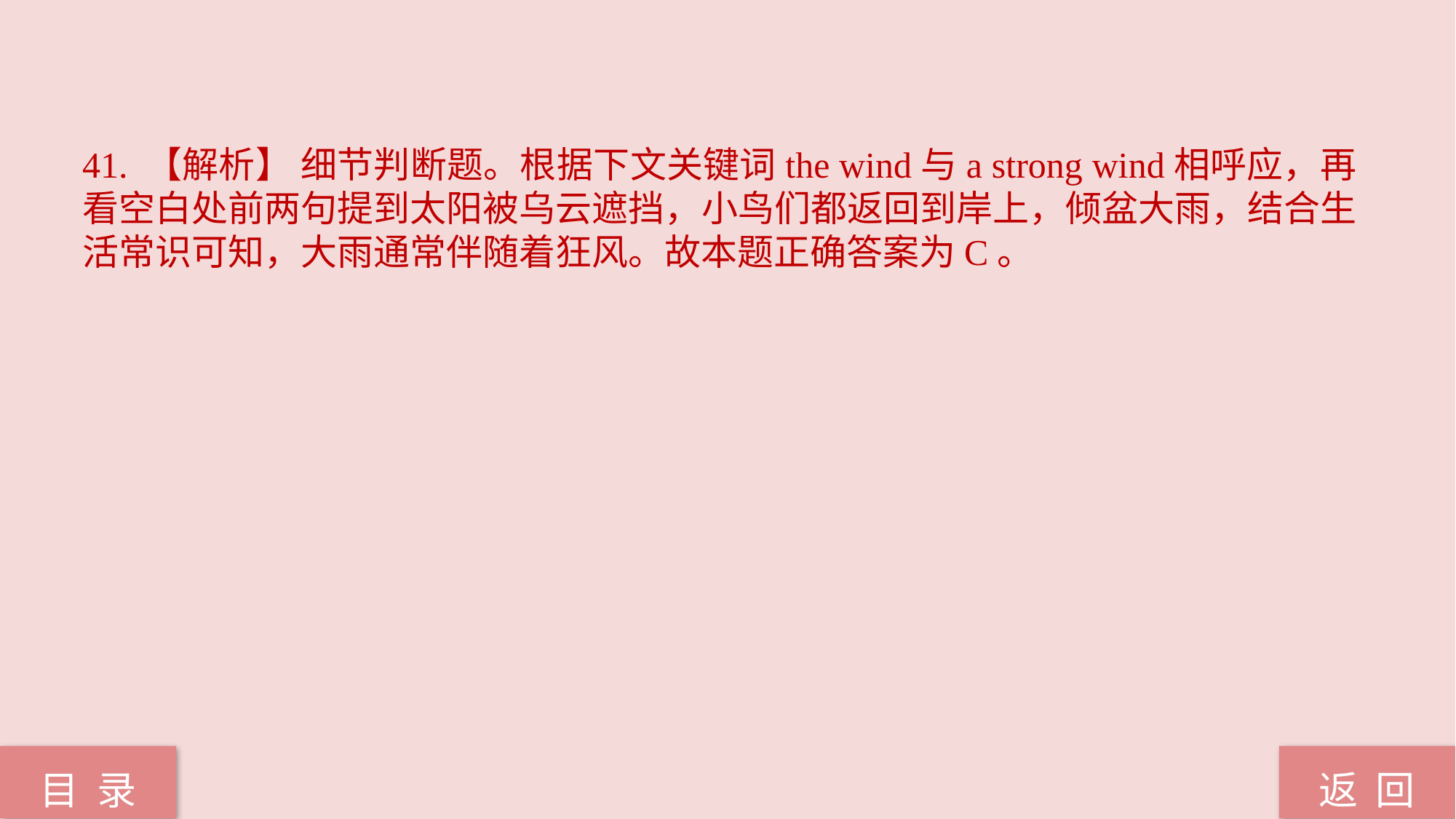

41. 【解析】 细节判断题。根据下文关键词the wind与a strong wind相呼应，再看空白处前两句提到太阳被乌云遮挡，小鸟们都返回到岸上，倾盆大雨，结合生活常识可知，大雨通常伴随着狂风。故本题正确答案为C。
返  回